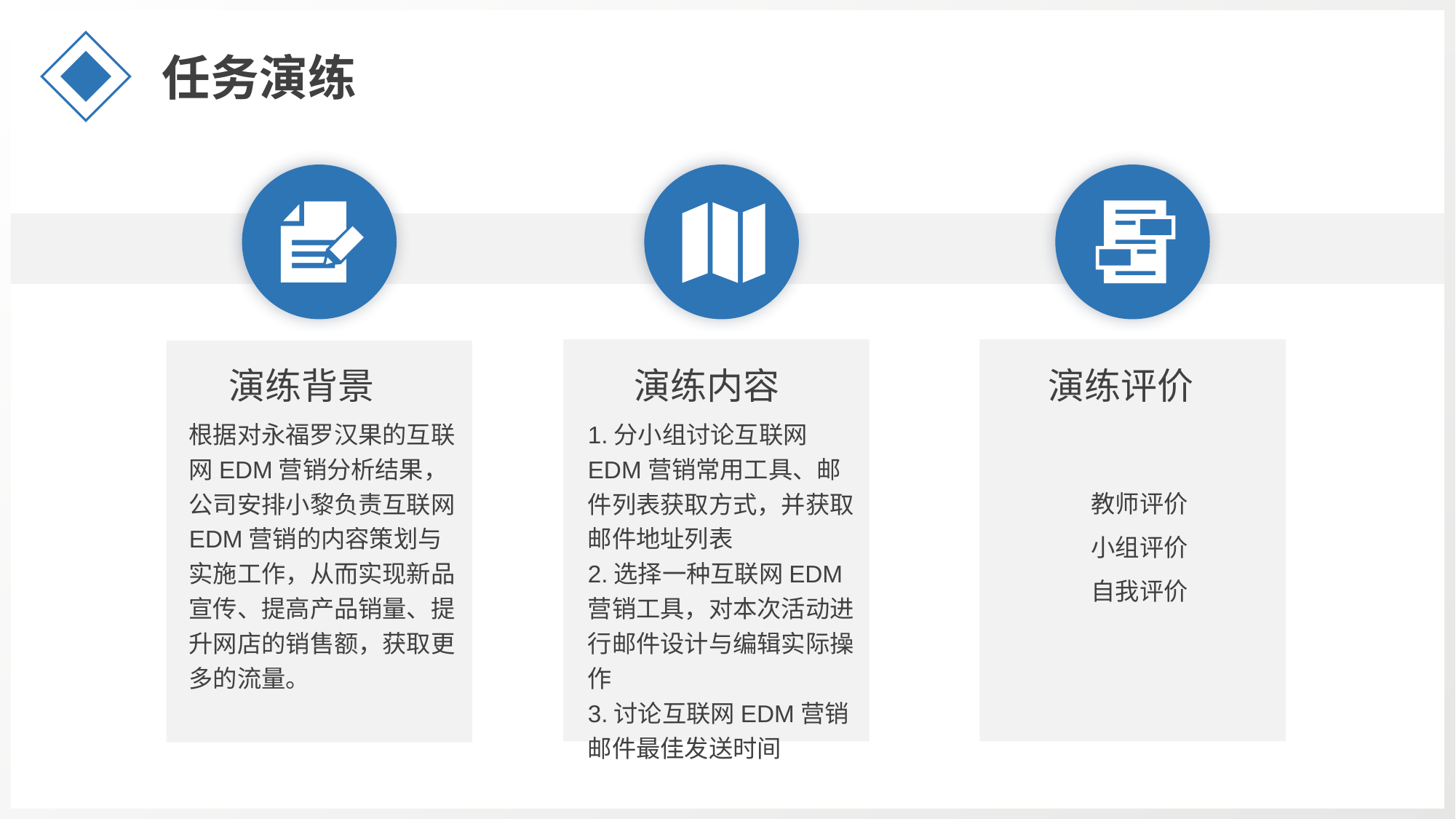

任务演练

演练背景
演练内容
演练评价
根据对永福罗汉果的互联网EDM营销分析结果，公司安排小黎负责互联网EDM营销的内容策划与实施工作，从而实现新品宣传、提高产品销量、提升网店的销售额，获取更多的流量。
1.分小组讨论互联网EDM营销常用工具、邮件列表获取方式，并获取邮件地址列表
2.选择一种互联网EDM营销工具，对本次活动进行邮件设计与编辑实际操作
3.讨论互联网EDM营销邮件最佳发送时间
教师评价
小组评价
自我评价